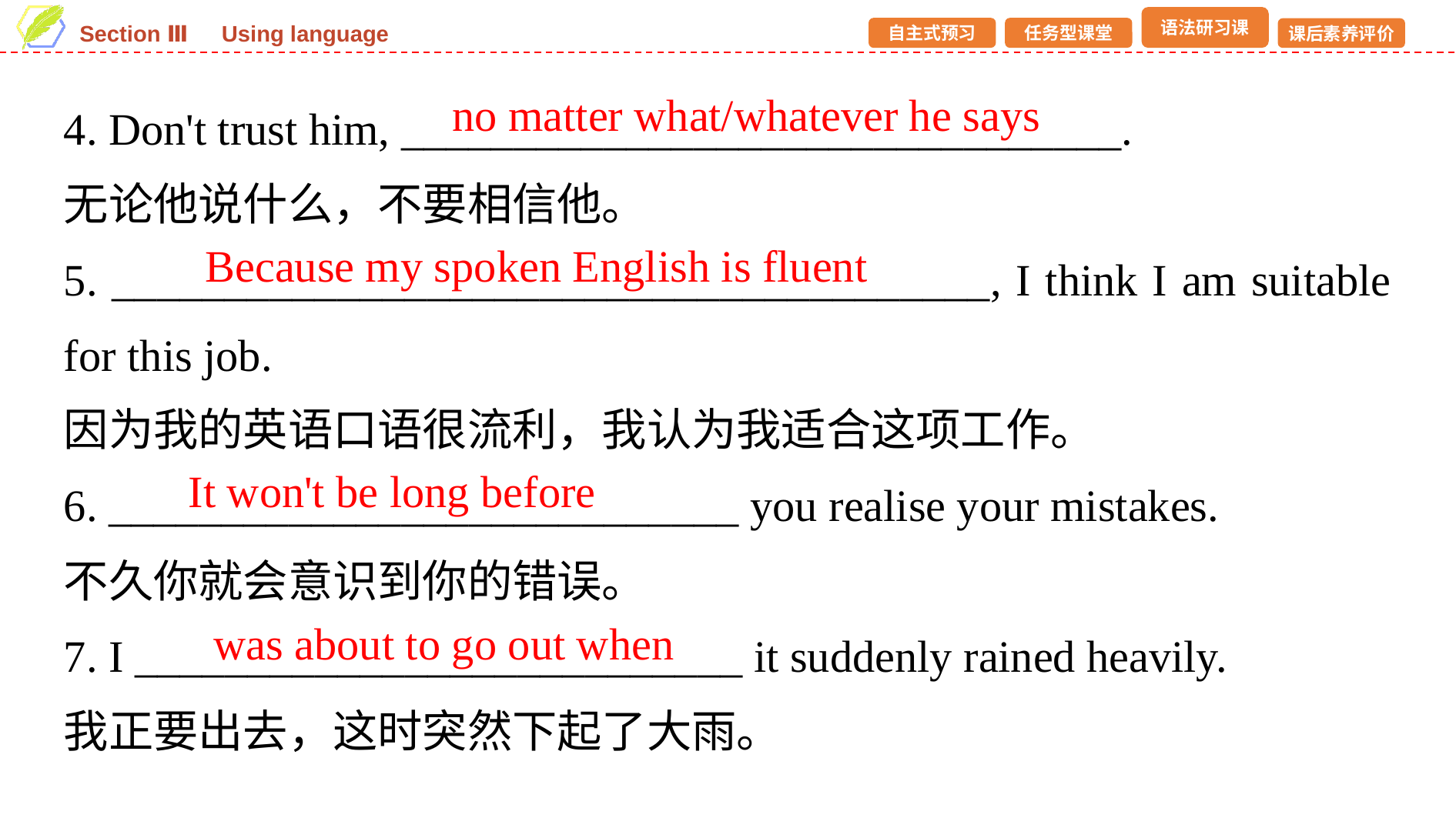

4. Don't trust him, ________________________________.
无论他说什么，不要相信他。
5. _______________________________________, I think I am suitable for this job.
因为我的英语口语很流利，我认为我适合这项工作。
6. ____________________________ you realise your mistakes.
不久你就会意识到你的错误。
7. I ___________________________ it suddenly rained heavily.
我正要出去，这时突然下起了大雨。
no matter what/whatever he says
Because my spoken English is fluent
It won't be long before
was about to go out when